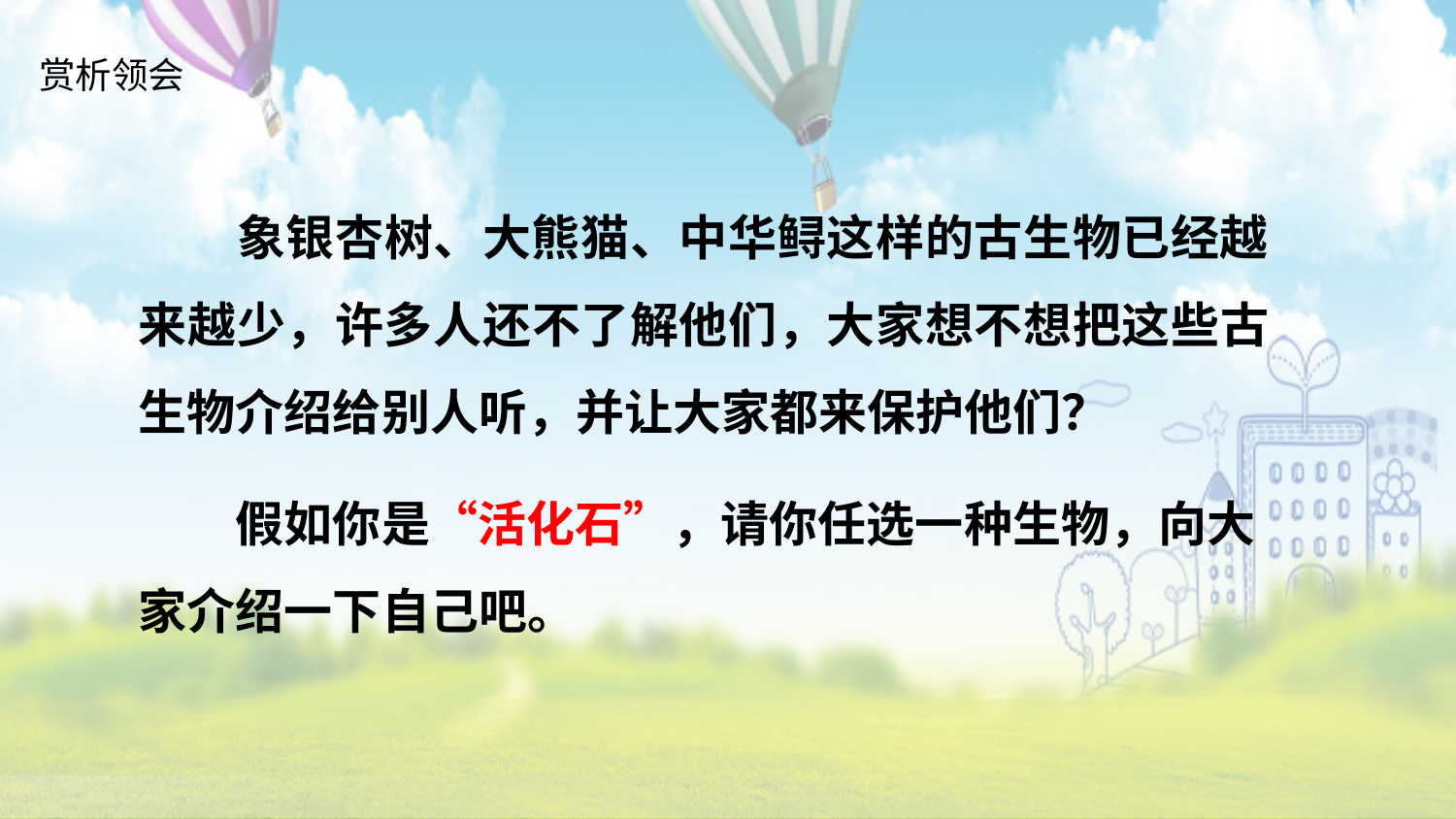

赏析领会
　　象银杏树、大熊猫、中华鲟这样的古生物已经越来越少，许多人还不了解他们，大家想不想把这些古生物介绍给别人听，并让大家都来保护他们？
　　假如你是“活化石”，请你任选一种生物，向大家介绍一下自己吧。